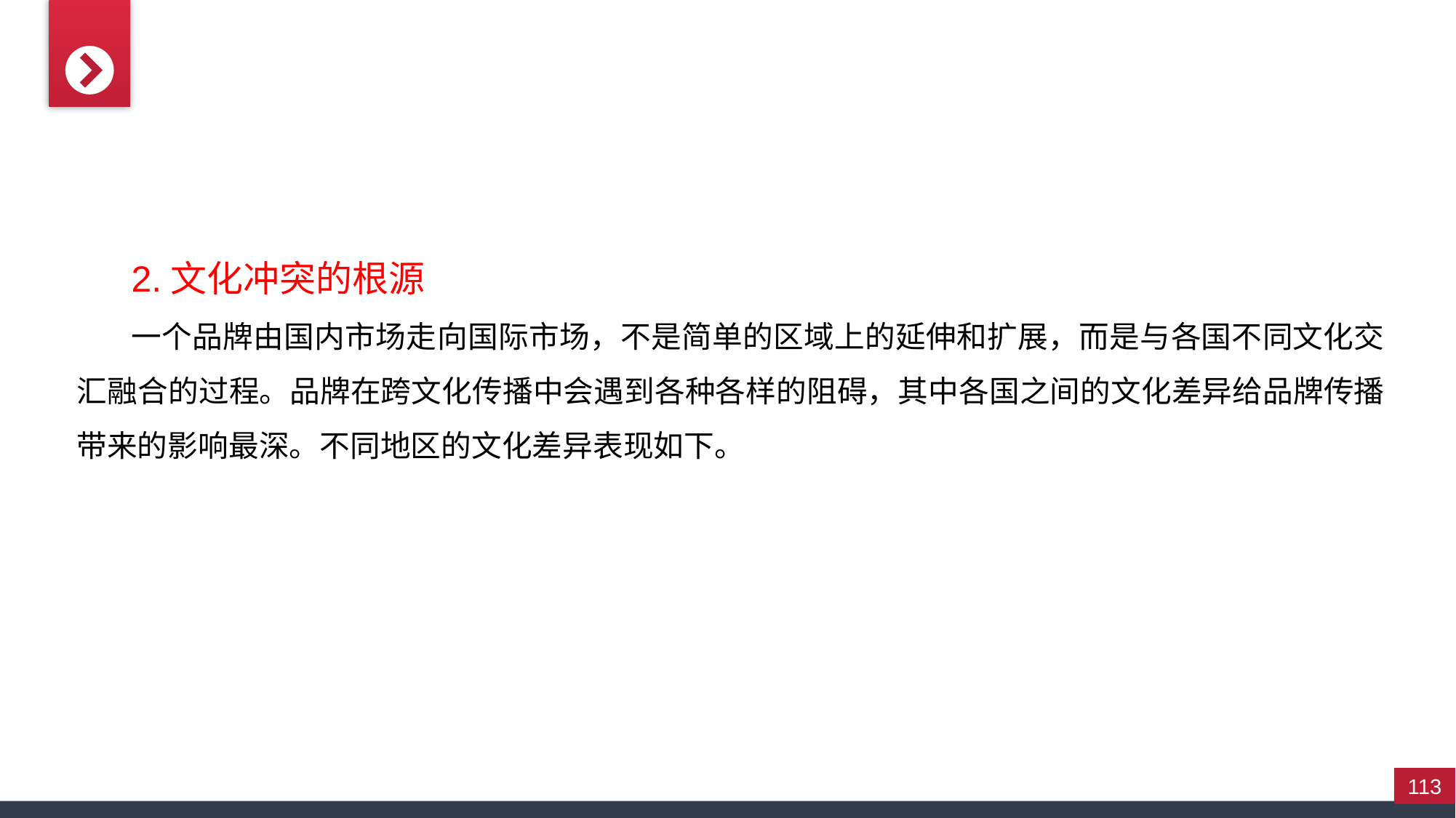

2.文化冲突的根源
一个品牌由国内市场走向国际市场，不是简单的区域上的延伸和扩展，而是与各国不同文化交汇融合的过程。品牌在跨文化传播中会遇到各种各样的阻碍，其中各国之间的文化差异给品牌传播带来的影响最深。不同地区的文化差异表现如下。